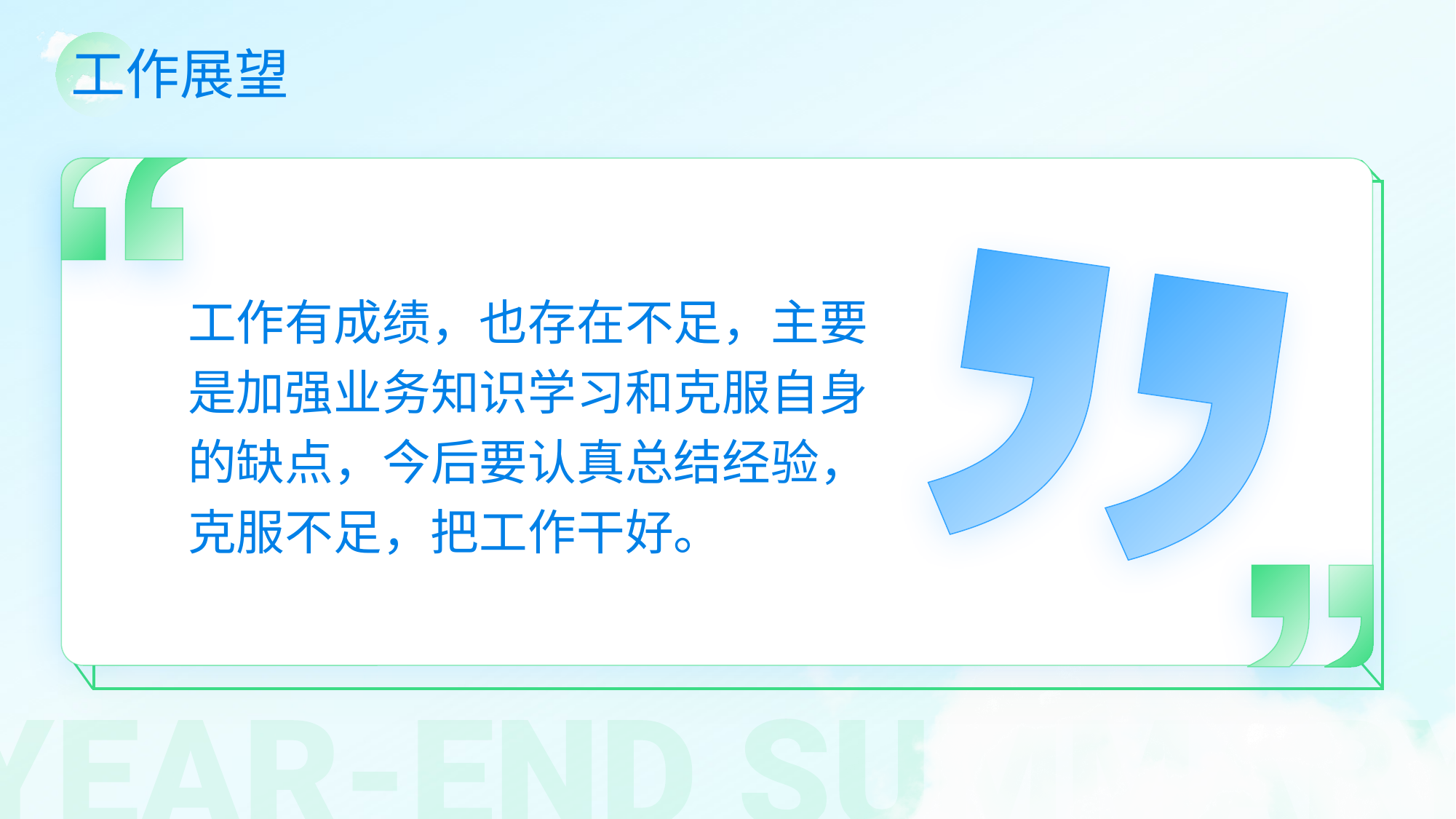

工作展望

工作有成绩，也存在不足，主要是加强业务知识学习和克服自身的缺点，今后要认真总结经验，克服不足，把工作干好。